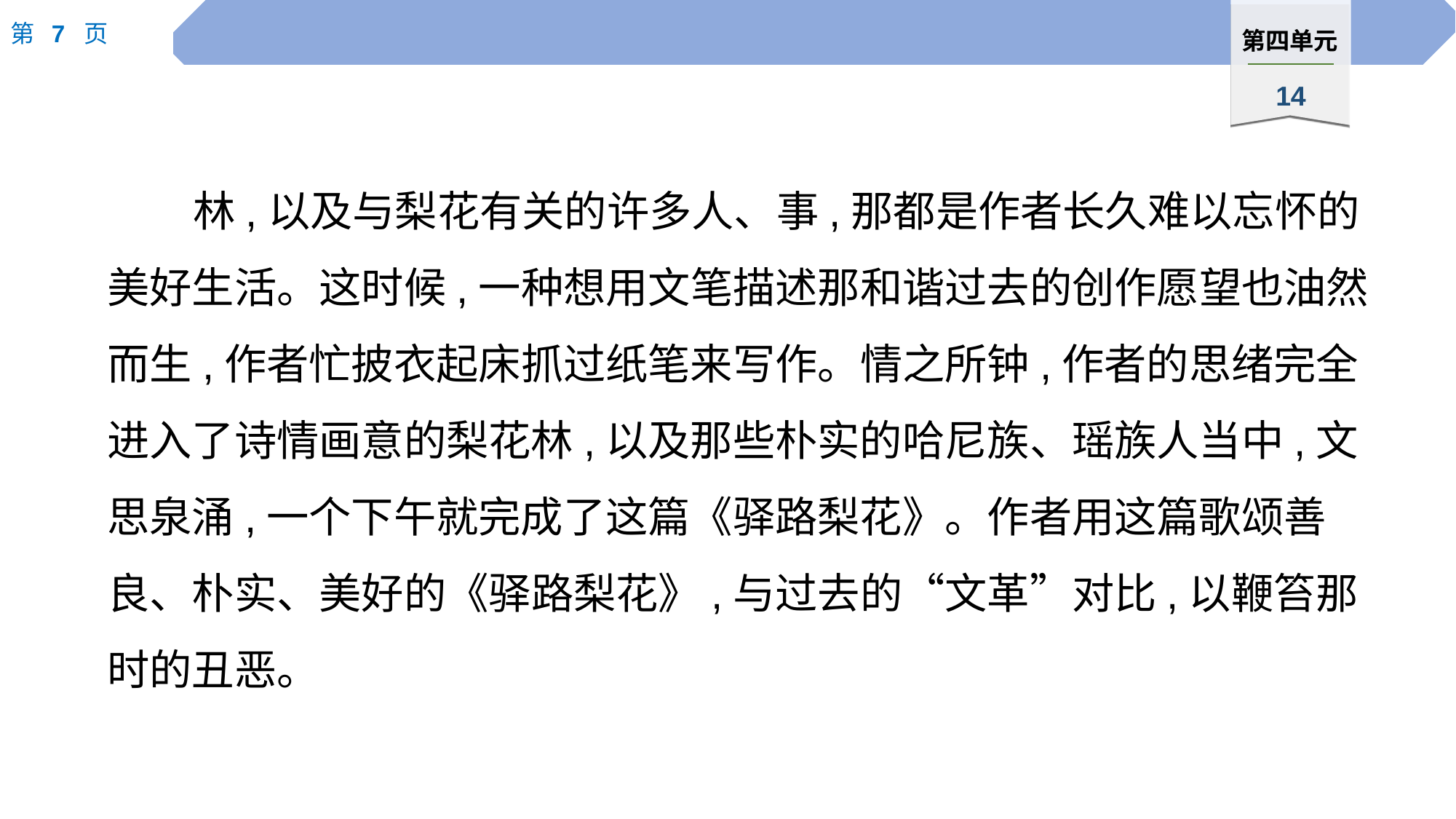

林,以及与梨花有关的许多人、事,那都是作者长久难以忘怀的美好生活。这时候,一种想用文笔描述那和谐过去的创作愿望也油然而生,作者忙披衣起床抓过纸笔来写作。情之所钟,作者的思绪完全进入了诗情画意的梨花林,以及那些朴实的哈尼族、瑶族人当中,文思泉涌,一个下午就完成了这篇《驿路梨花》。作者用这篇歌颂善良、朴实、美好的《驿路梨花》,与过去的“文革”对比,以鞭笞那时的丑恶。